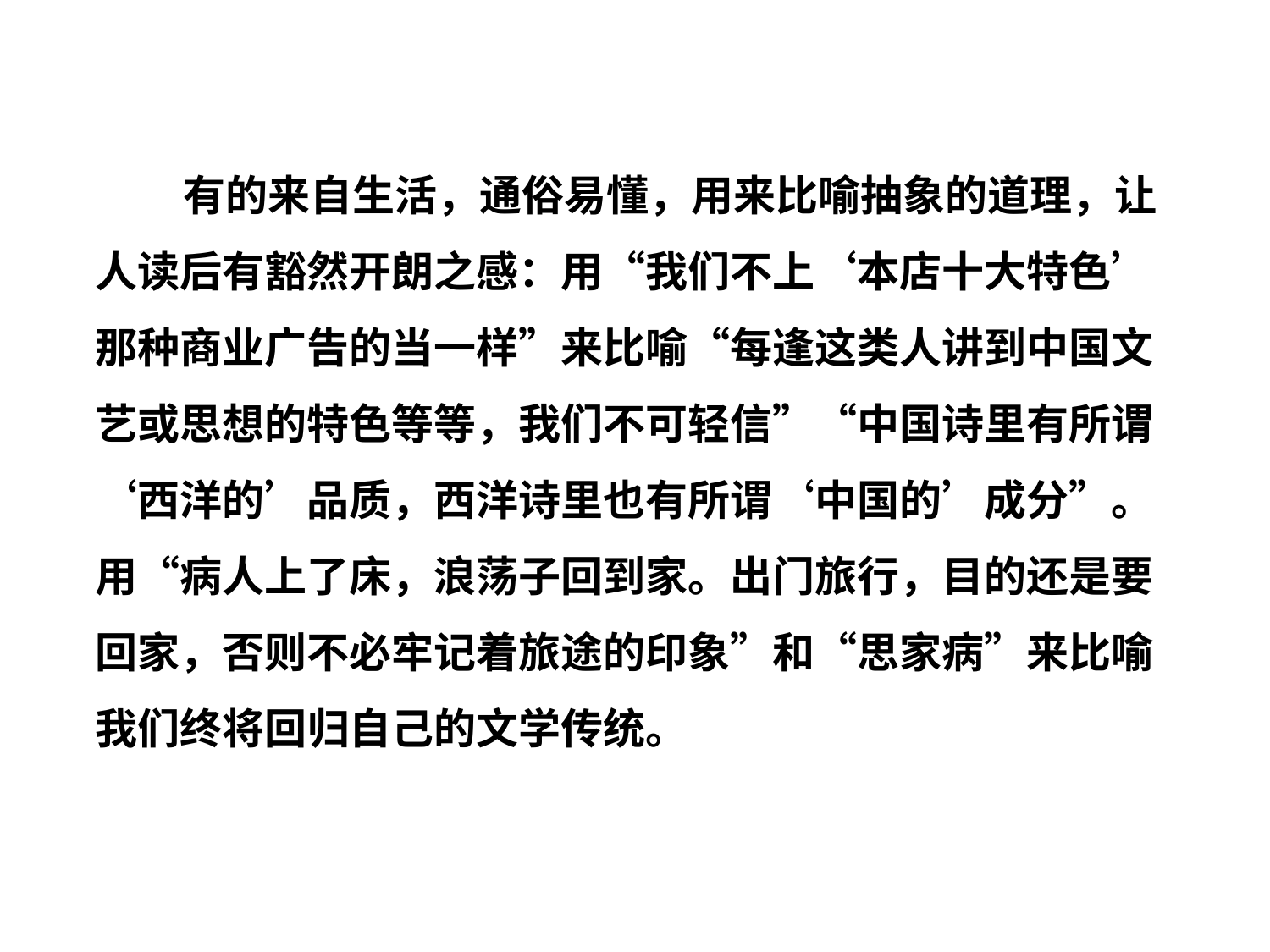

有的来自生活，通俗易懂，用来比喻抽象的道理，让人读后有豁然开朗之感：用“我们不上‘本店十大特色’那种商业广告的当一样”来比喻“每逢这类人讲到中国文艺或思想的特色等等，我们不可轻信”“中国诗里有所谓‘西洋的’品质，西洋诗里也有所谓‘中国的’成分”。用“病人上了床，浪荡子回到家。出门旅行，目的还是要回家，否则不必牢记着旅途的印象”和“思家病”来比喻我们终将回归自己的文学传统。